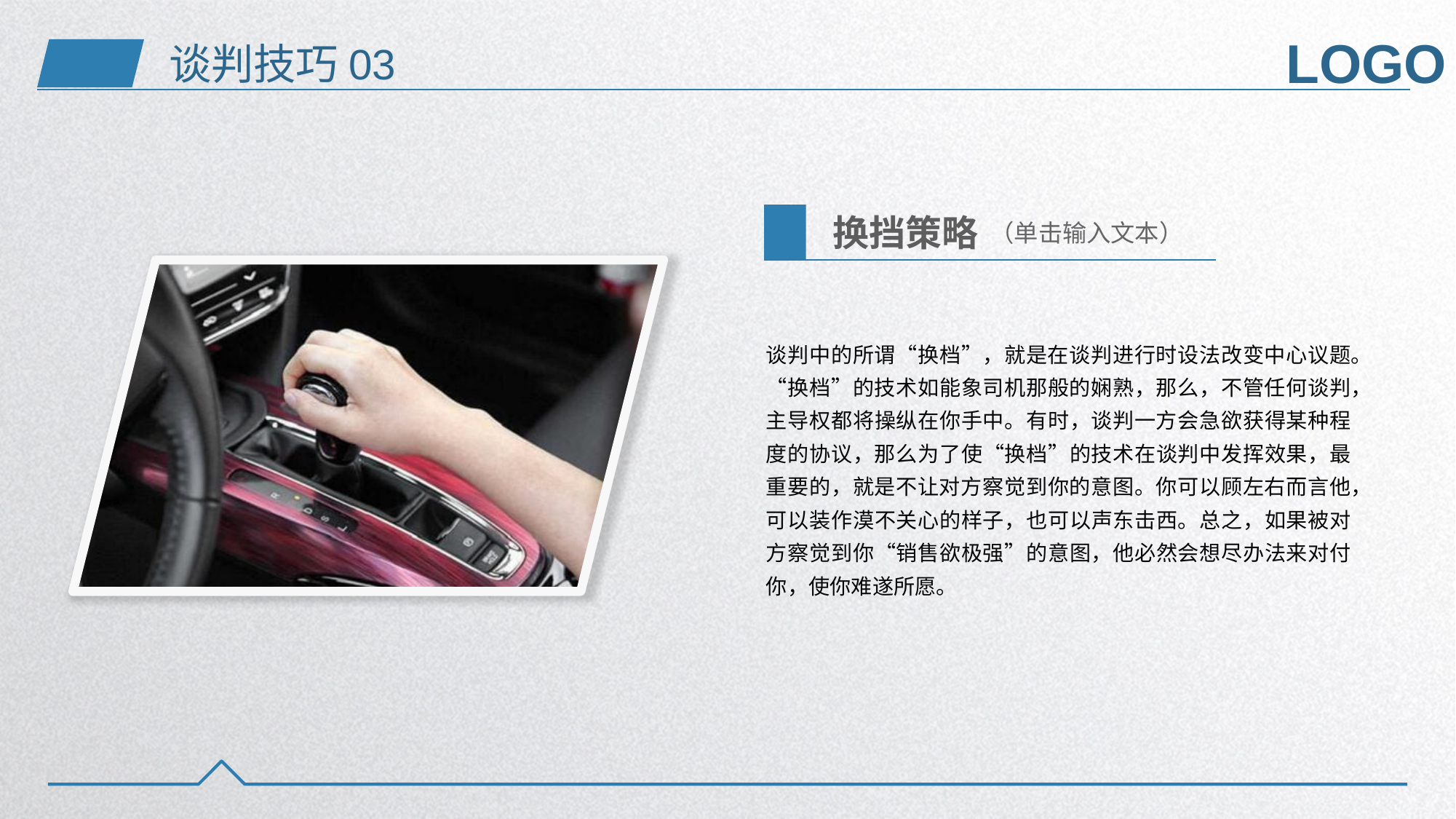

谈判技巧03

换挡策略
（单击输入文本）

谈判中的所谓“换档”，就是在谈判进行时设法改变中心议题。“换档”的技术如能象司机那般的娴熟，那么，不管任何谈判，主导权都将操纵在你手中。有时，谈判一方会急欲获得某种程度的协议，那么为了使“换档”的技术在谈判中发挥效果，最重要的，就是不让对方察觉到你的意图。你可以顾左右而言他，可以装作漠不关心的样子，也可以声东击西。总之，如果被对方察觉到你“销售欲极强”的意图，他必然会想尽办法来对付你，使你难遂所愿。